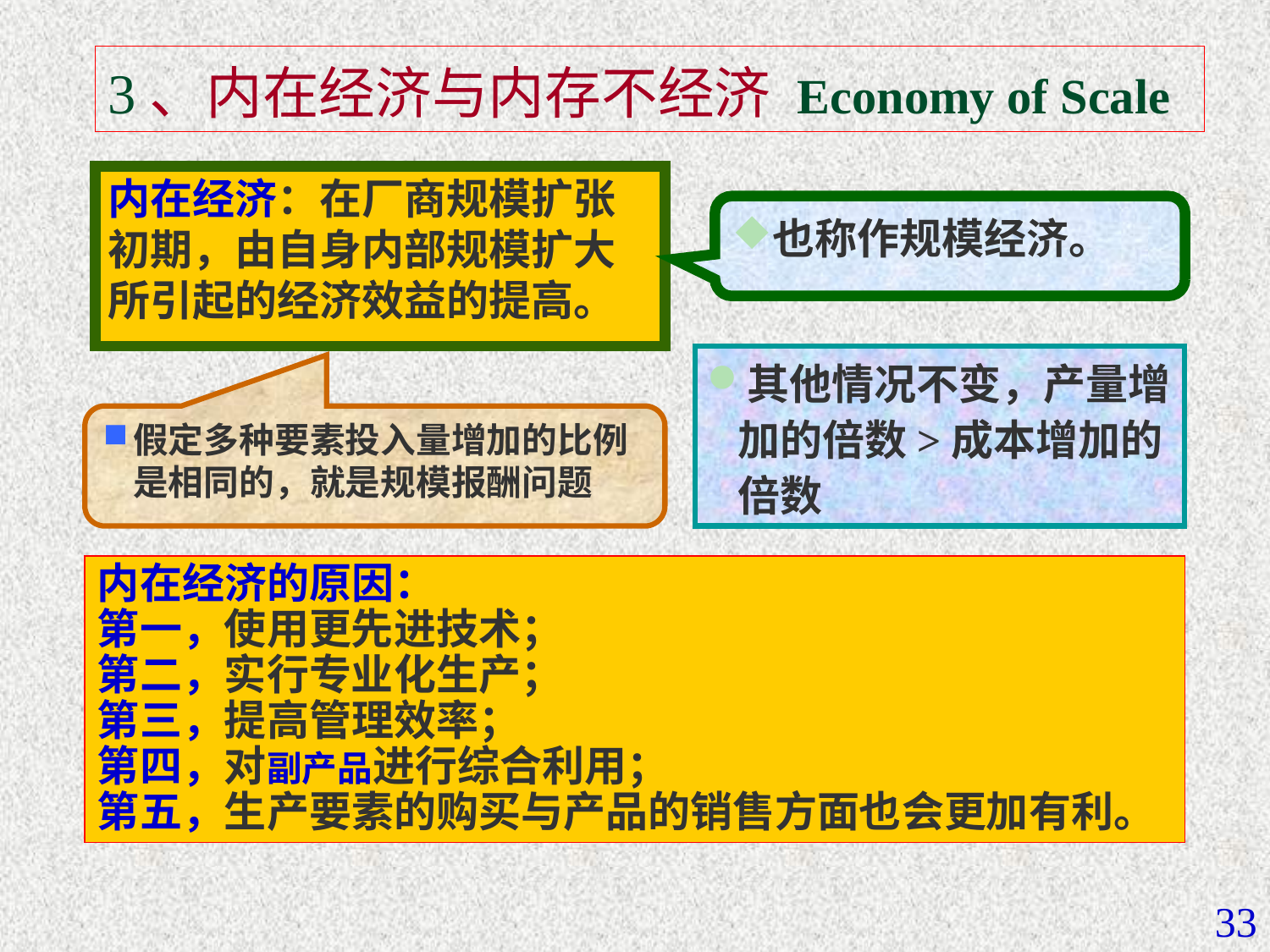

# 3、内在经济与内存不经济 Economy of Scale
内在经济：在厂商规模扩张初期，由自身内部规模扩大所引起的经济效益的提高。
也称作规模经济。
其他情况不变，产量增加的倍数>成本增加的倍数
假定多种要素投入量增加的比例是相同的，就是规模报酬问题
内在经济的原因：
第一，使用更先进技术；
第二，实行专业化生产；
第三，提高管理效率；
第四，对副产品进行综合利用；
第五，生产要素的购买与产品的销售方面也会更加有利。
33